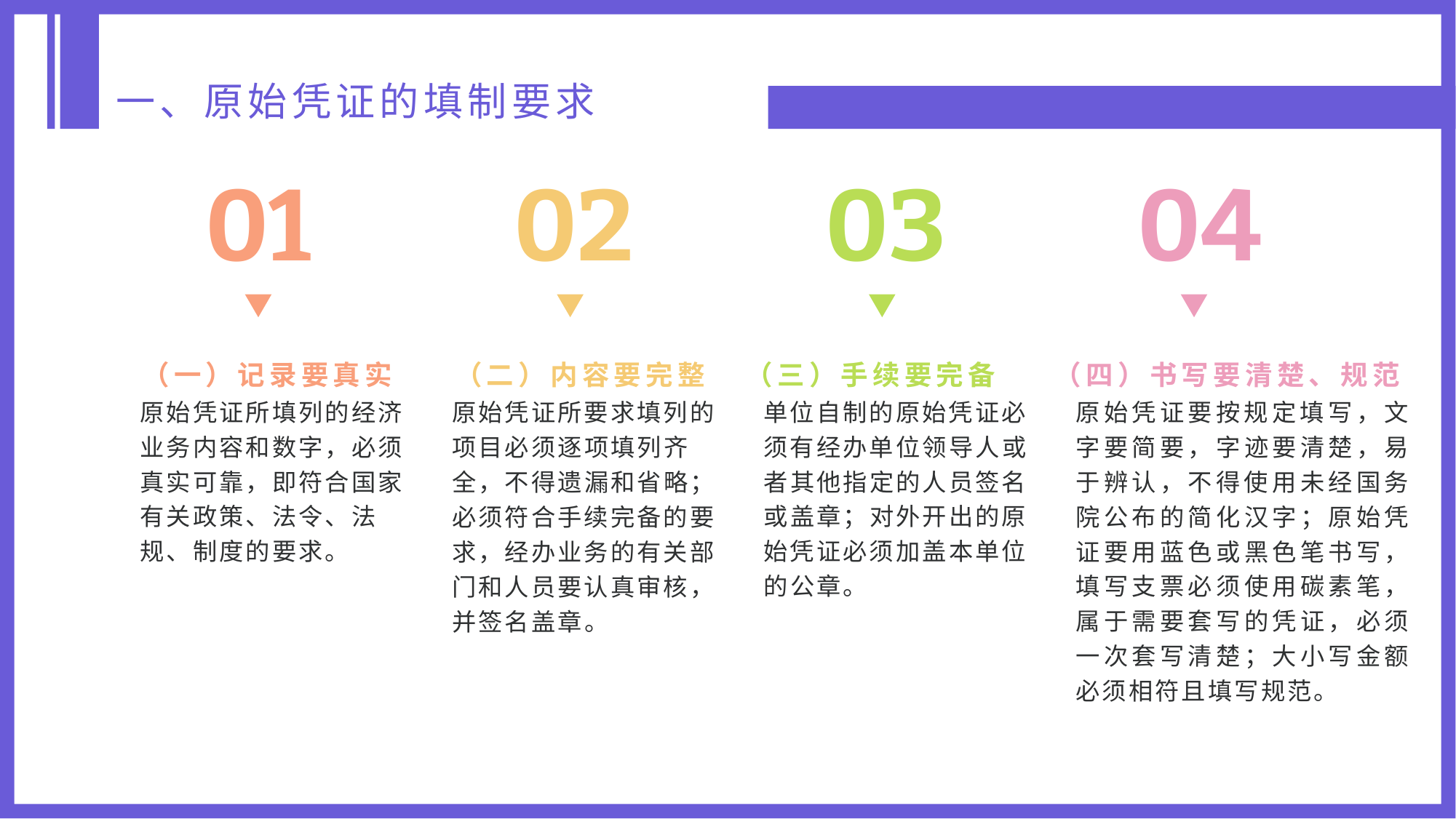

一、原始凭证的填制要求
01
02
03
04

（一）记录要真实
（二）内容要完整
（三）手续要完备
（四）书写要清楚、规范
原始凭证所填列的经济业务内容和数字，必须真实可靠，即符合国家有关政策、法令、法规、制度的要求。
原始凭证所要求填列的项目必须逐项填列齐全，不得遗漏和省略；必须符合手续完备的要求，经办业务的有关部门和人员要认真审核，并签名盖章。
单位自制的原始凭证必须有经办单位领导人或者其他指定的人员签名或盖章；对外开出的原始凭证必须加盖本单位的公章。
原始凭证要按规定填写，文字要简要，字迹要清楚，易于辨认，不得使用未经国务院公布的简化汉字；原始凭证要用蓝色或黑色笔书写，填写支票必须使用碳素笔，属于需要套写的凭证，必须一次套写清楚；大小写金额必须相符且填写规范。